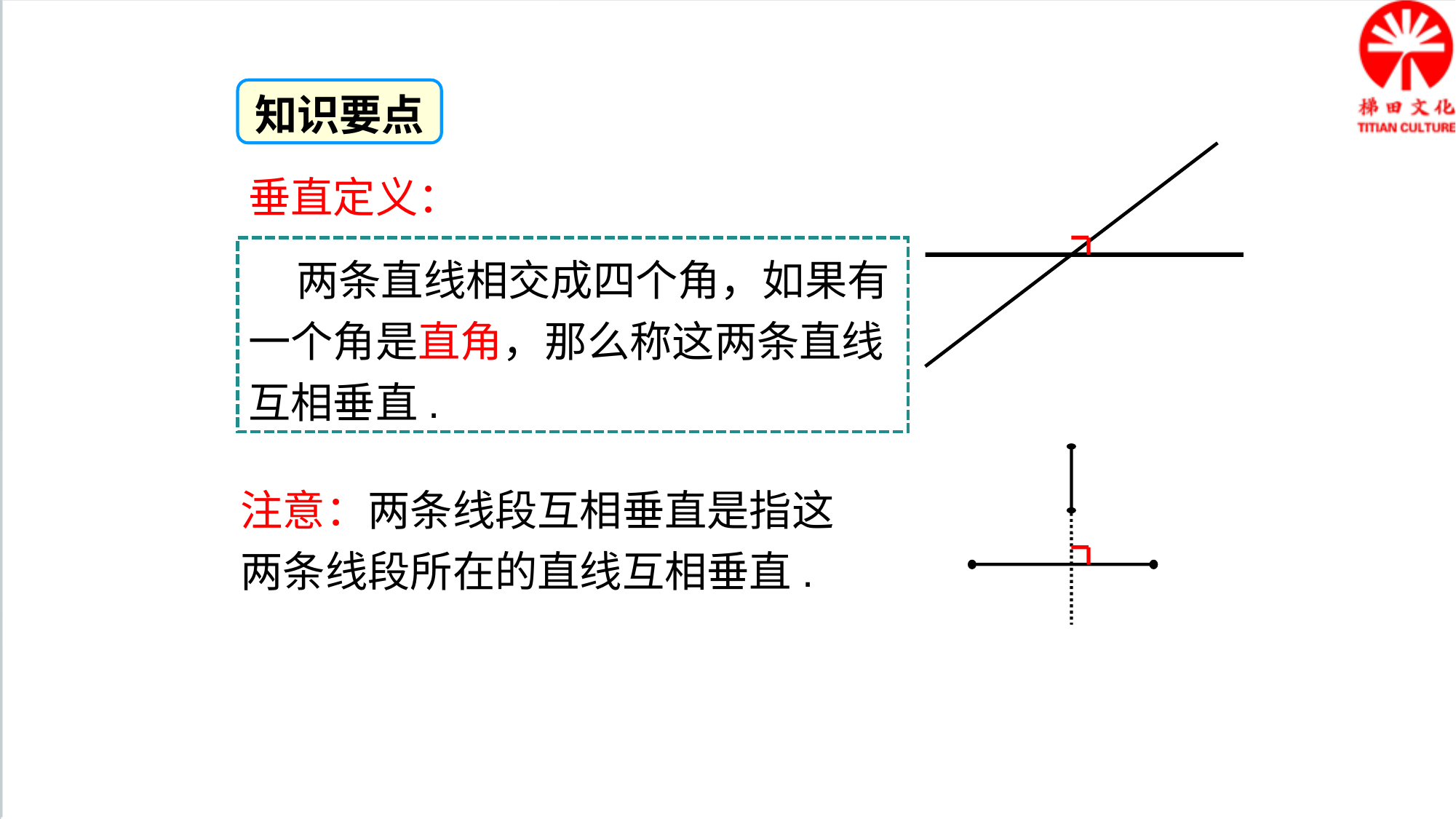

知识要点

垂直定义：

    两条直线相交成四个角，如果有一个角是直角，那么称这两条直线互相垂直.

注意：两条线段互相垂直是指这两条线段所在的直线互相垂直.